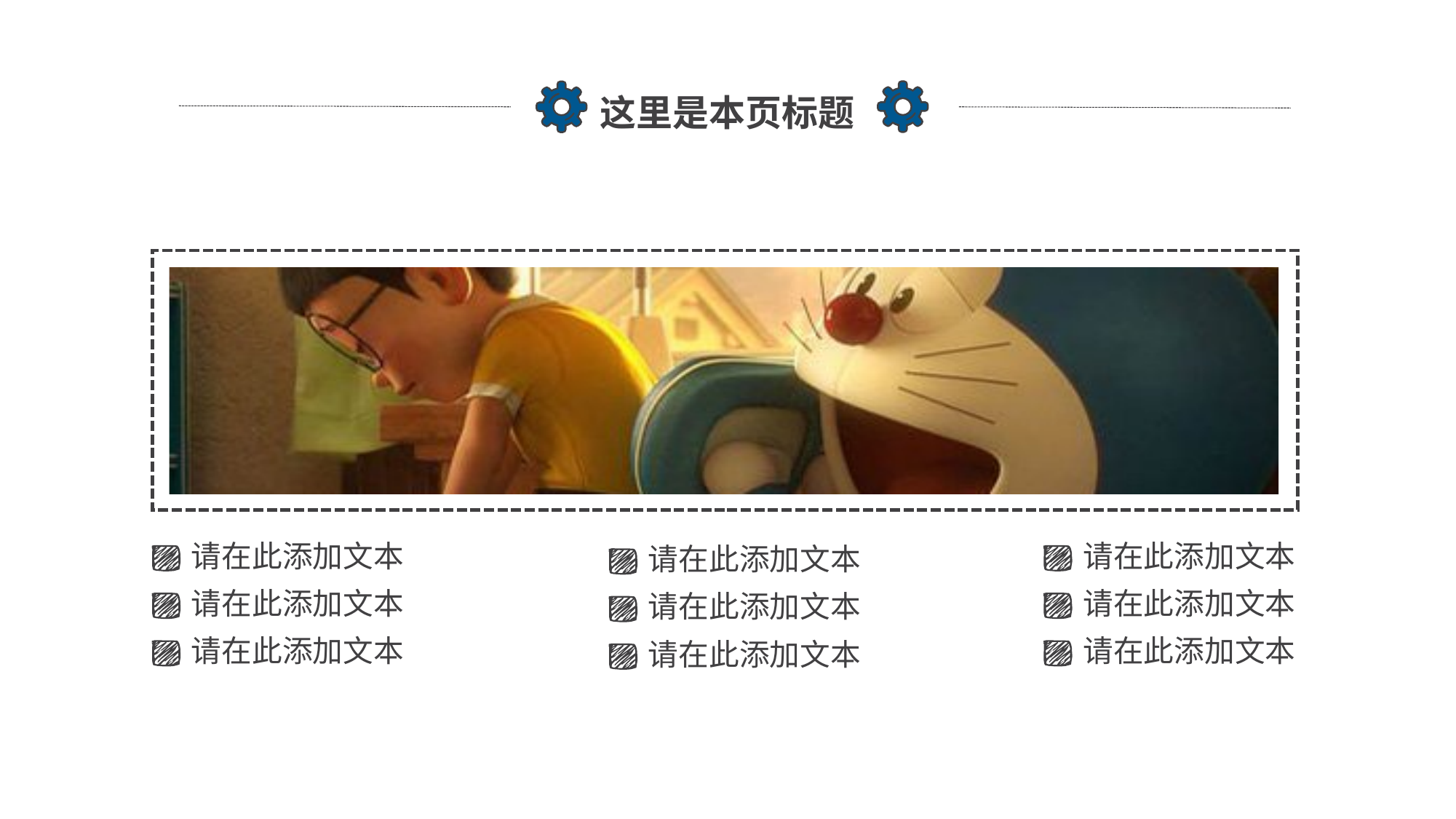

这里是本页标题

请在此添加文本
请在此添加文本
请在此添加文本

请在此添加文本
请在此添加文本
请在此添加文本

请在此添加文本
请在此添加文本
请在此添加文本